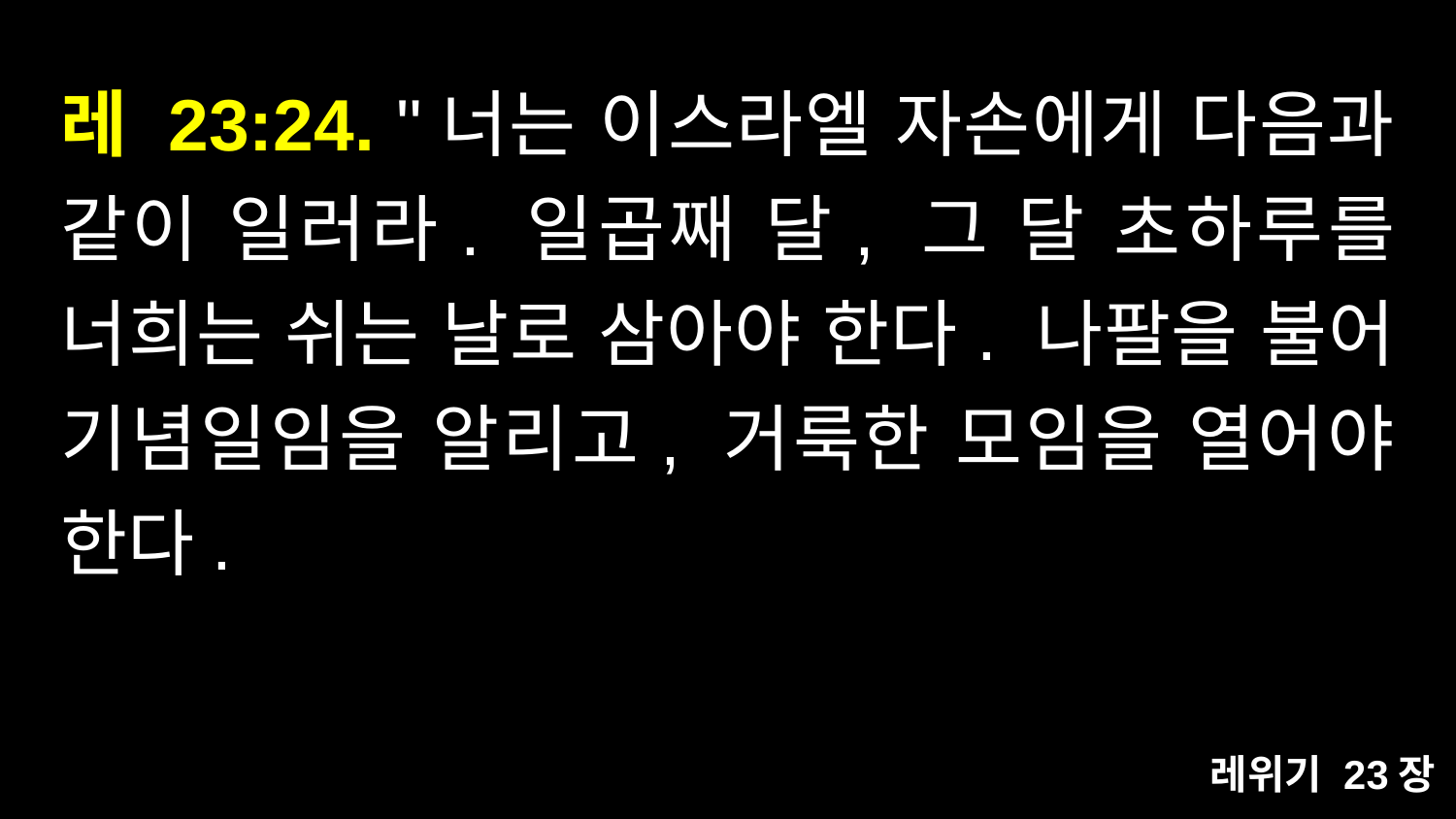

# 레 23:24. "너는 이스라엘 자손에게 다음과 같이 일러라. 일곱째 달, 그 달 초하루를 너희는 쉬는 날로 삼아야 한다. 나팔을 불어 기념일임을 알리고, 거룩한 모임을 열어야 한다.
레위기 23장